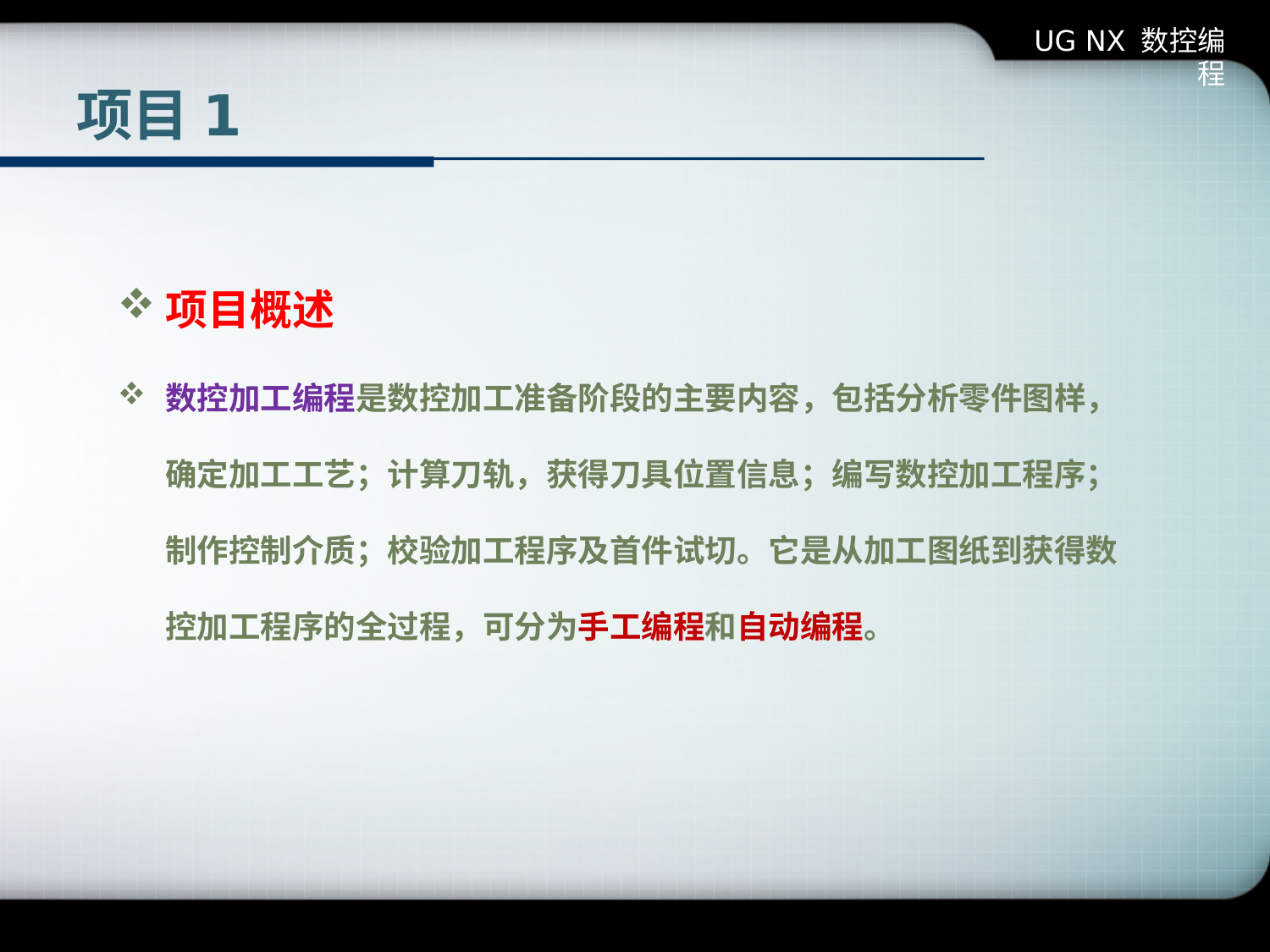

UG NX 数控编程
# 项目1
项目概述
数控加工编程是数控加工准备阶段的主要内容，包括分析零件图样，确定加工工艺；计算刀轨，获得刀具位置信息；编写数控加工程序；制作控制介质；校验加工程序及首件试切。它是从加工图纸到获得数控加工程序的全过程，可分为手工编程和自动编程。